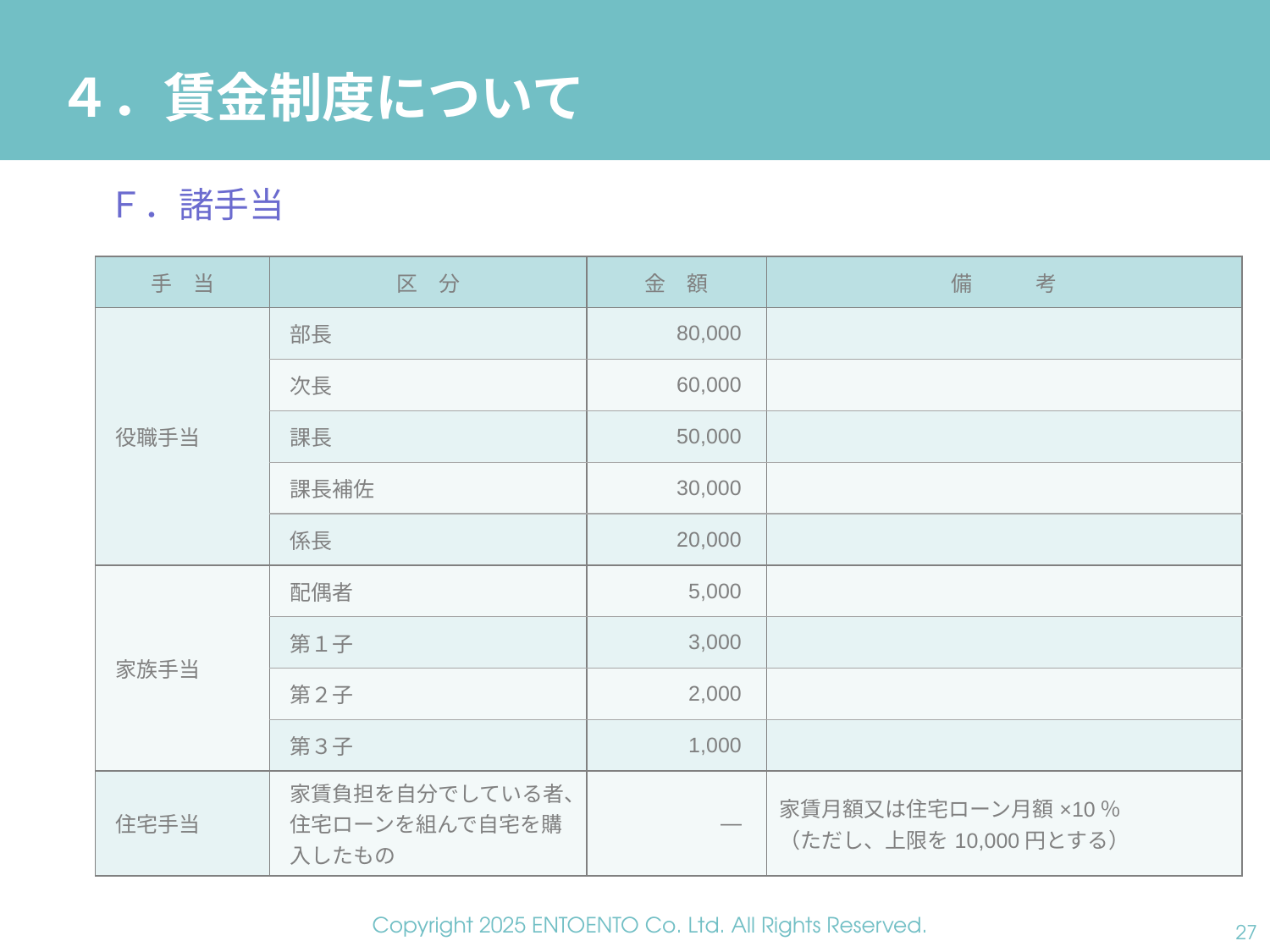

# ４．賃金制度について
Ｆ．諸手当
| 手　当 | 区　分 | 金　額 | 備　　　考 |
| --- | --- | --- | --- |
| 役職手当 | 部長 | 80,000 |  |
|  | 次長 | 60,000 |  |
|  | 課長 | 50,000 |  |
|  | 課長補佐 | 30,000 |  |
|  | 係長 | 20,000 |  |
| 家族手当 | 配偶者 | 5,000 |  |
|  | 第１子 | 3,000 |  |
|  | 第２子 | 2,000 |  |
|  | 第３子 | 1,000 |  |
| 住宅手当 | 家賃負担を自分でしている者、住宅ローンを組んで自宅を購入したもの | ― | 家賃月額又は住宅ローン月額×10％ （ただし、上限を10,000円とする） |
Copyright 2025 ENTOENTO Co. Ltd. All Rights Reserved.
27